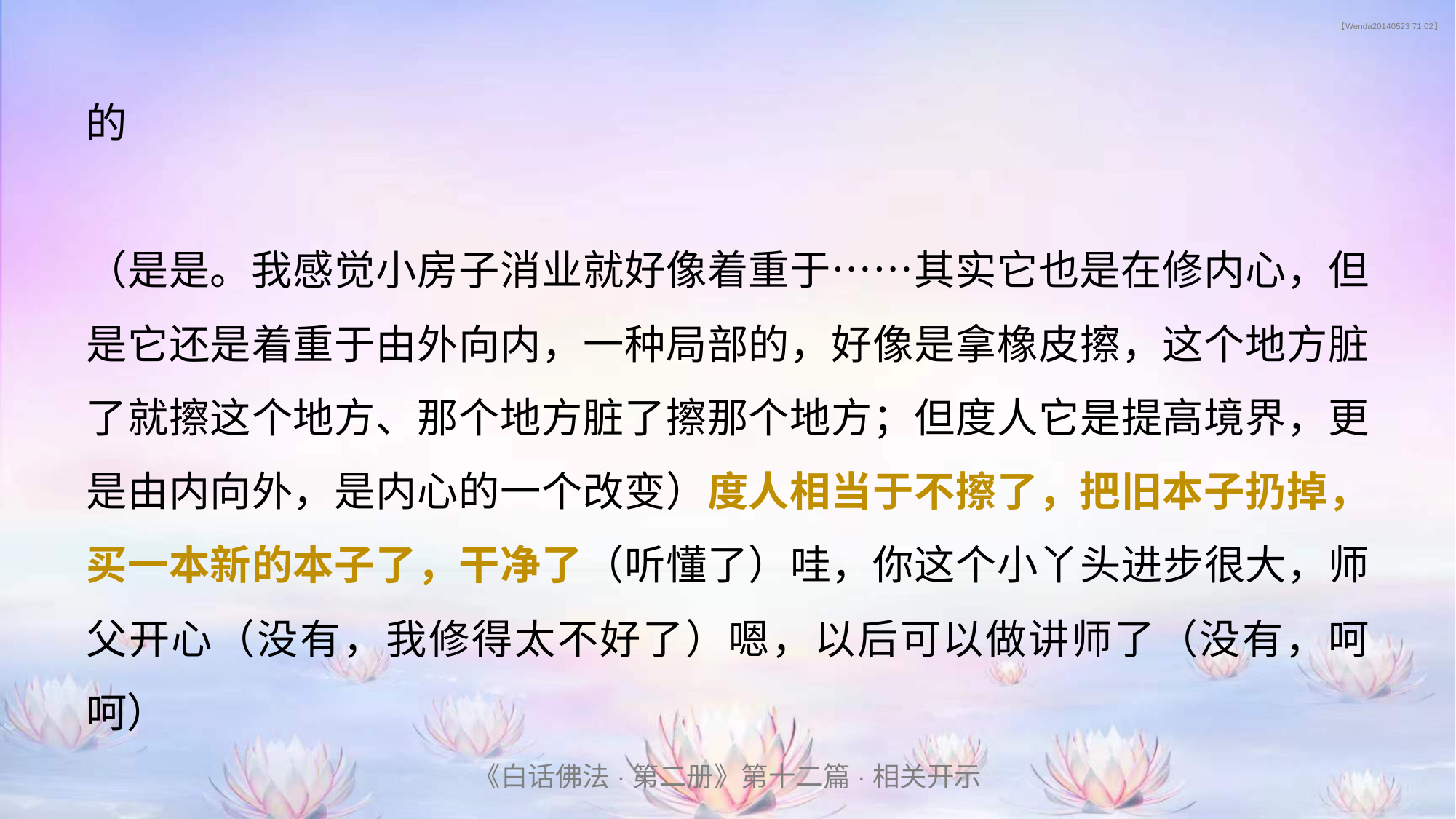

# 【Wenda20140523 71:02】
的

（是是。我感觉小房子消业就好像着重于……其实它也是在修内心，但是它还是着重于由外向内，一种局部的，好像是拿橡皮擦，这个地方脏了就擦这个地方、那个地方脏了擦那个地方；但度人它是提高境界，更是由内向外，是内心的一个改变）度人相当于不擦了，把旧本子扔掉，买一本新的本子了，干净了（听懂了）哇，你这个小丫头进步很大，师父开心（没有，我修得太不好了）嗯，以后可以做讲师了（没有，呵呵）
《白话佛法·第二册》第十二篇·相关开示